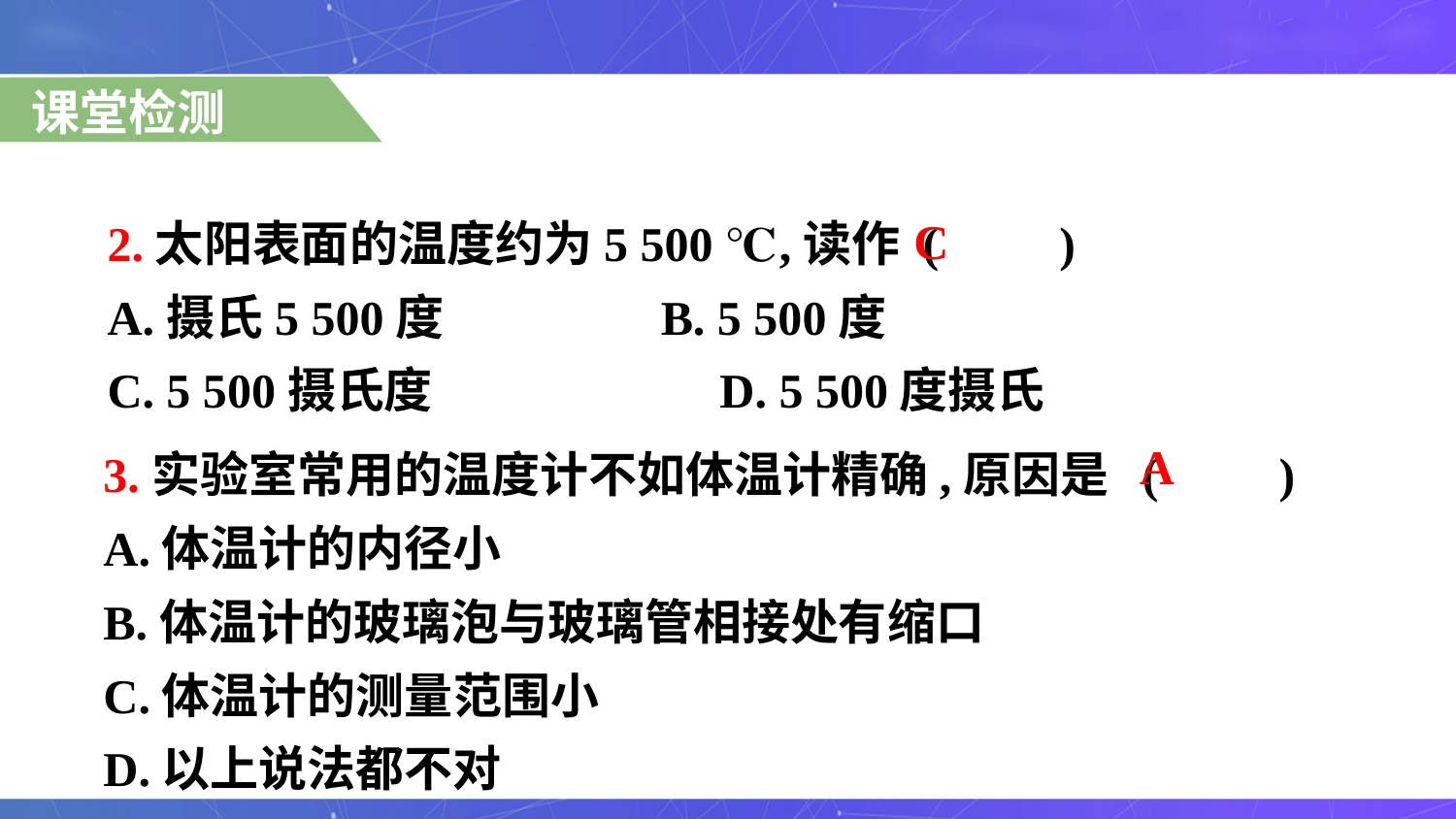

课堂检测

2.太阳表面的温度约为5 500 ℃,读作 (　　)
A.摄氏5 500度　　　 　B. 5 500度
C. 5 500摄氏度	               D. 5 500度摄氏
C
3.实验室常用的温度计不如体温计精确,原因是  (　　)
A.体温计的内径小
B.体温计的玻璃泡与玻璃管相接处有缩口
C.体温计的测量范围小
D.以上说法都不对
A